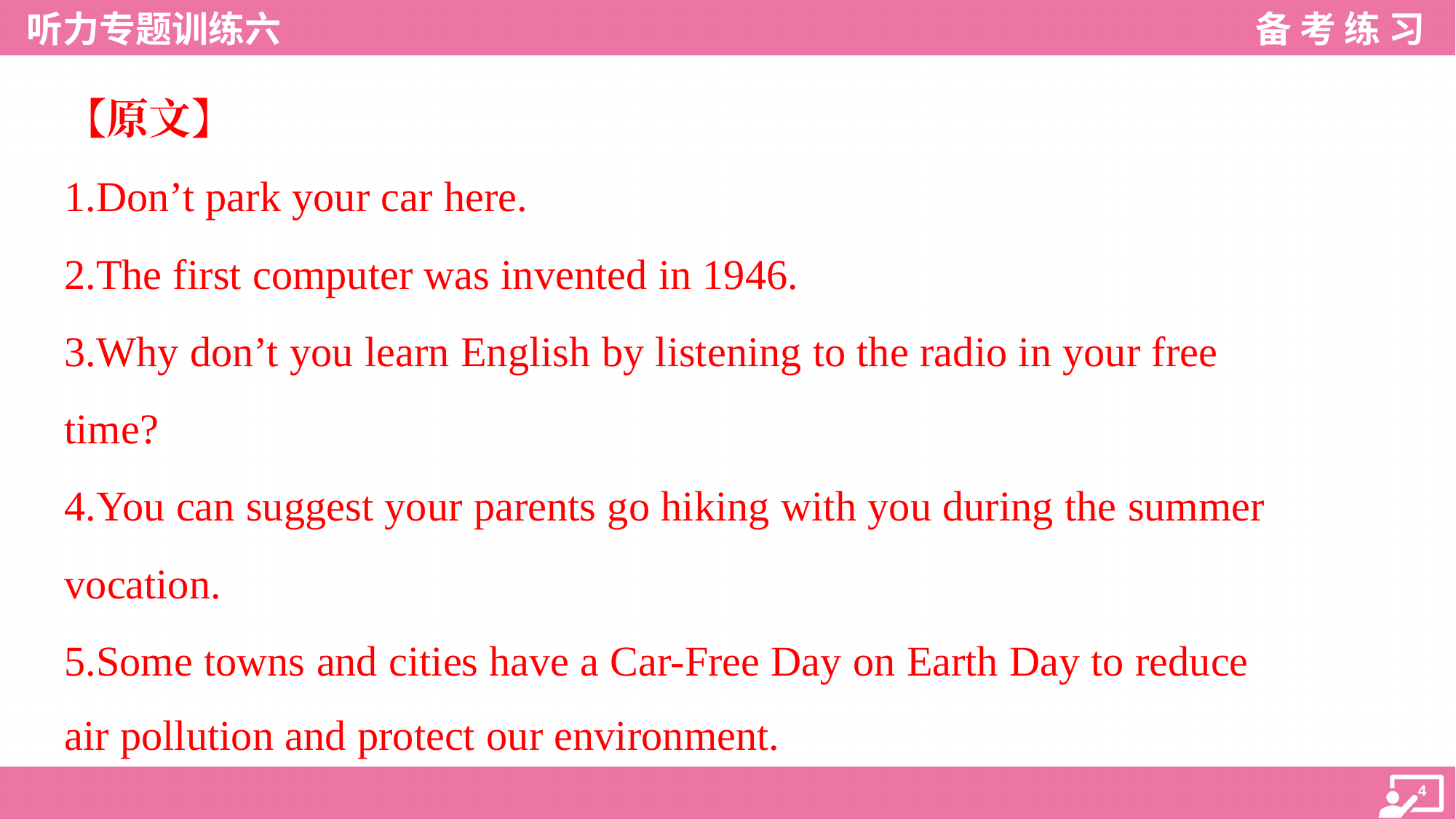

【原文】
1.Don’t park your car here.
2.The first computer was invented in 1946.
3.Why don’t you learn English by listening to the radio in your free
time?
4.You can suggest your parents go hiking with you during the summer
vocation.
5.Some towns and cities have a Car-Free Day on Earth Day to reduce
air pollution and protect our environment.